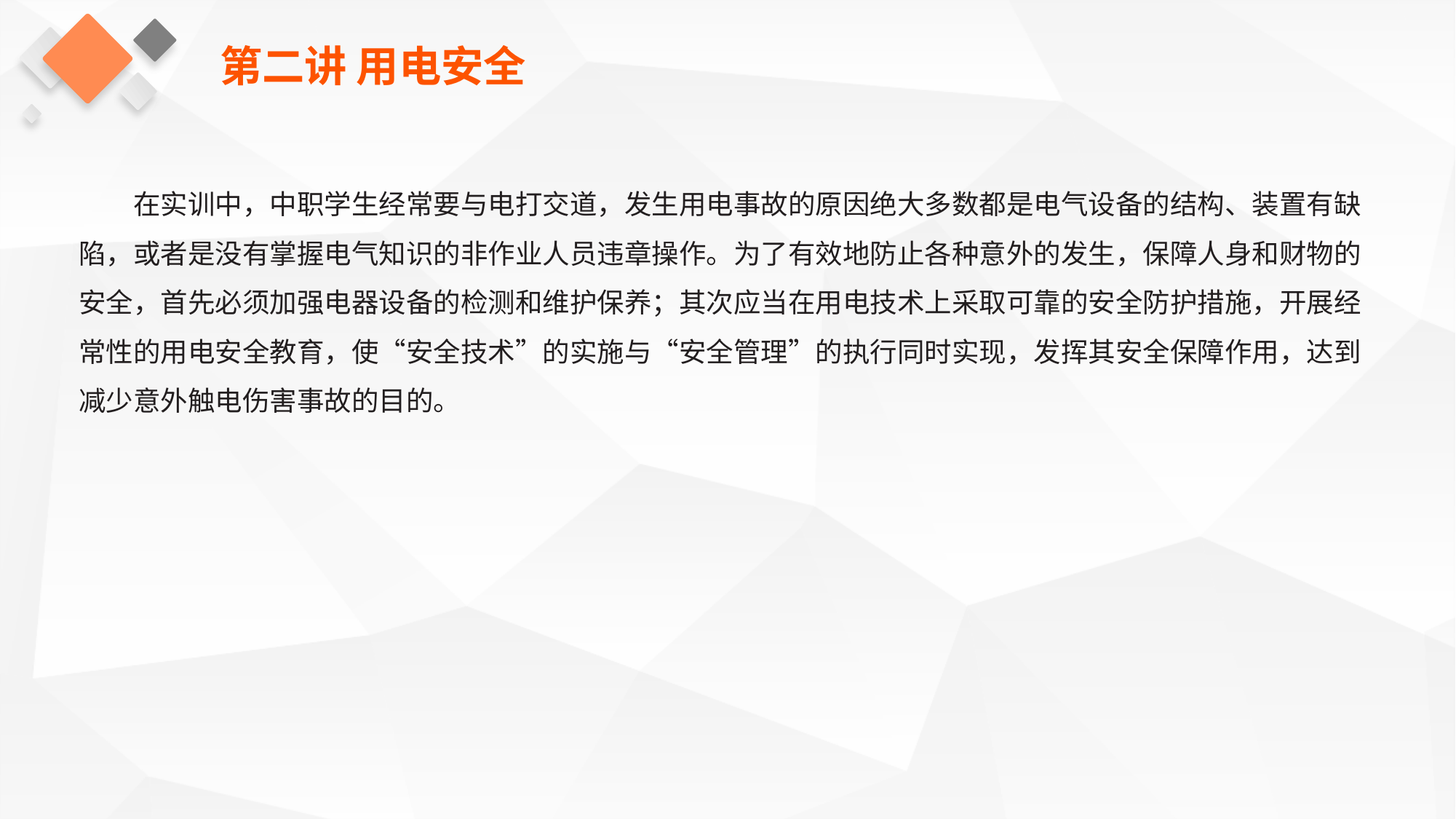

第二讲 用电安全
在实训中，中职学生经常要与电打交道，发生用电事故的原因绝大多数都是电气设备的结构、装置有缺陷，或者是没有掌握电气知识的非作业人员违章操作。为了有效地防止各种意外的发生，保障人身和财物的安全，首先必须加强电器设备的检测和维护保养；其次应当在用电技术上采取可靠的安全防护措施，开展经常性的用电安全教育，使“安全技术”的实施与“安全管理”的执行同时实现，发挥其安全保障作用，达到减少意外触电伤害事故的目的。